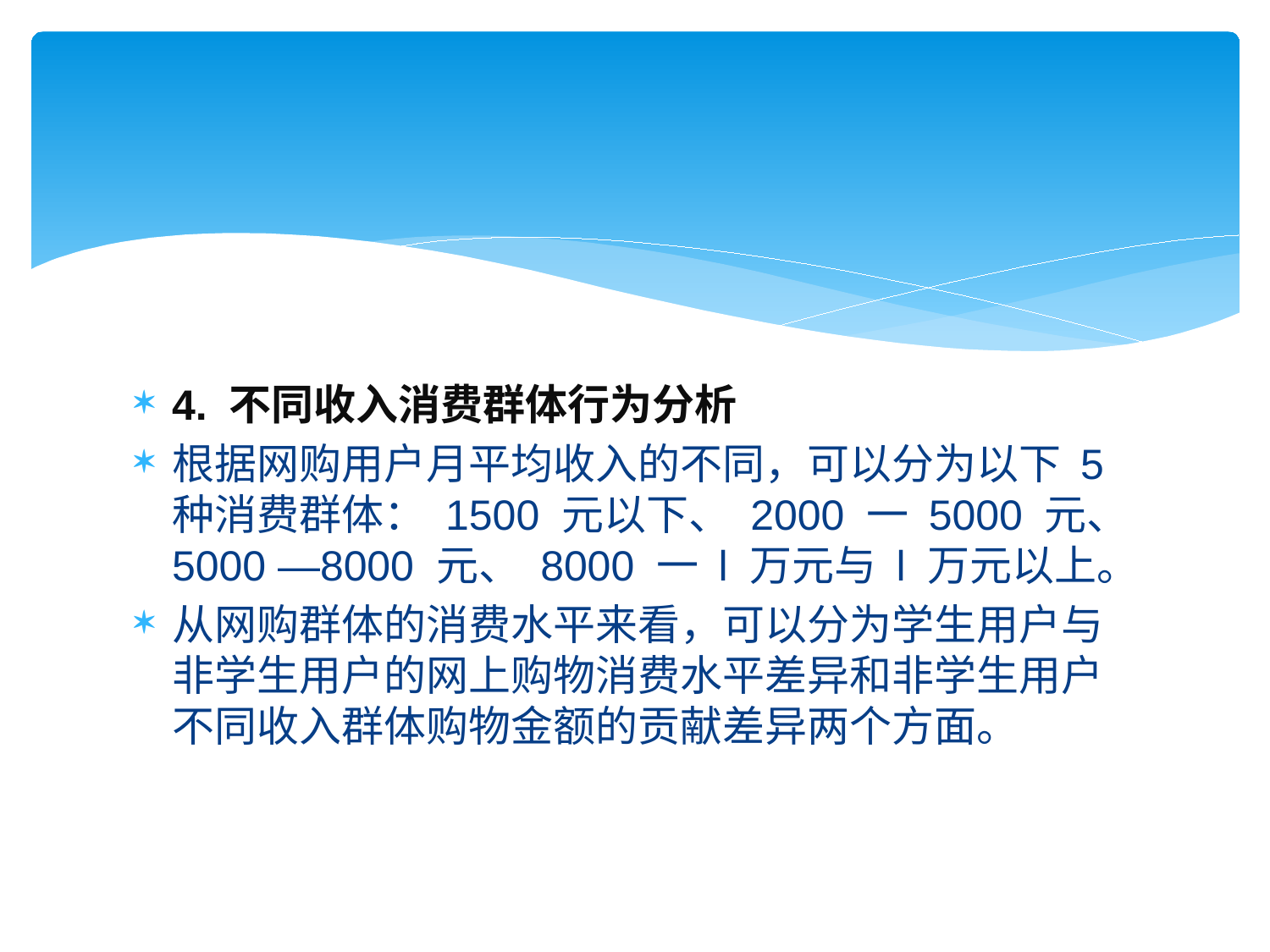

4. 不同收入消费群体行为分析
根据网购用户月平均收入的不同，可以分为以下 5 种消费群体： 1500 元以下、 2000 一 5000 元、 5000 —8000 元、 8000 一 l 万元与 l 万元以上。
从网购群体的消费水平来看，可以分为学生用户与非学生用户的网上购物消费水平差异和非学生用户不同收入群体购物金额的贡献差异两个方面。